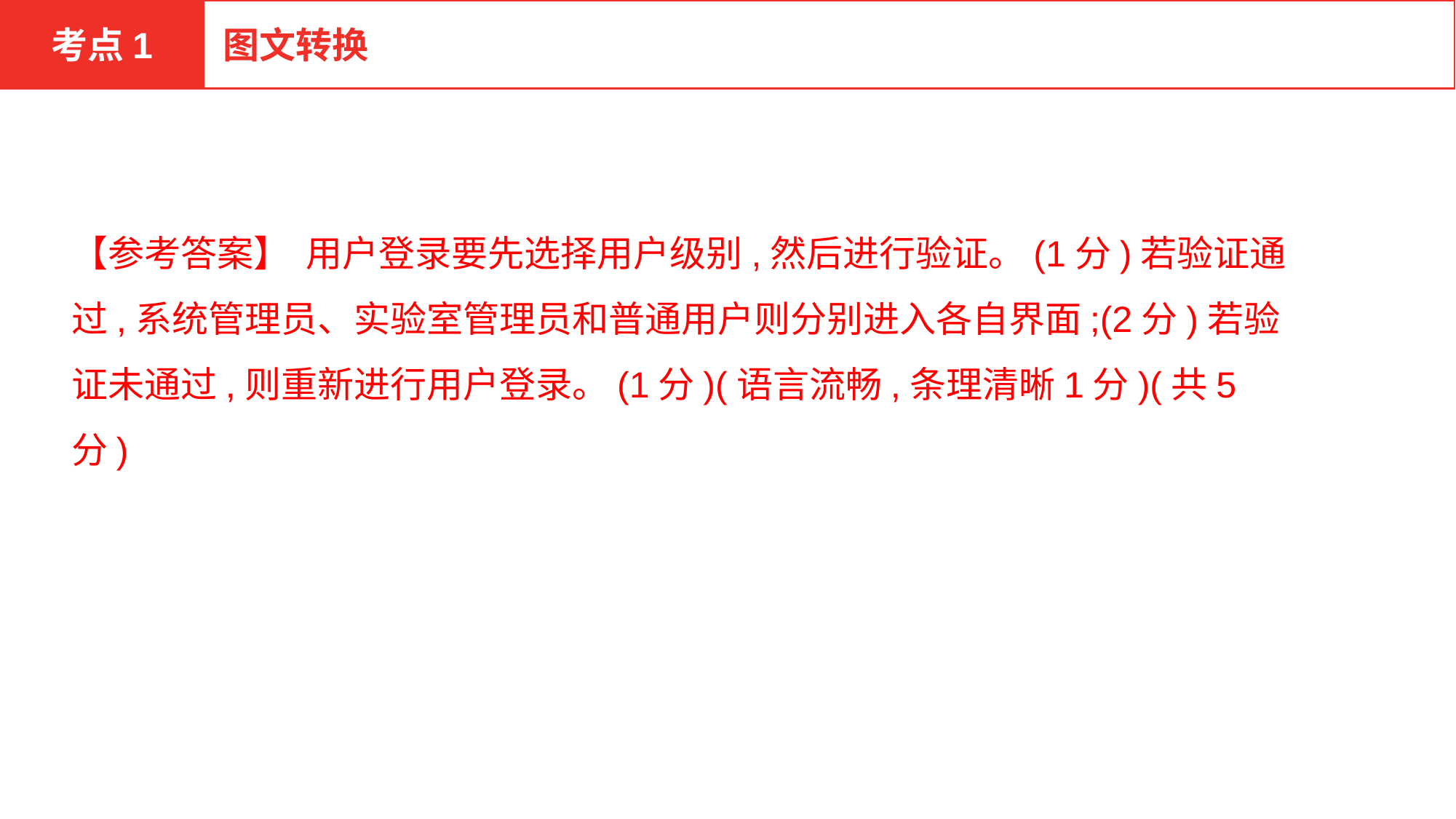

考点1
图文转换
【参考答案】  用户登录要先选择用户级别,然后进行验证。(1分)若验证通过,系统管理员、实验室管理员和普通用户则分别进入各自界面;(2分)若验证未通过,则重新进行用户登录。(1分)(语言流畅,条理清晰1分)(共5分)